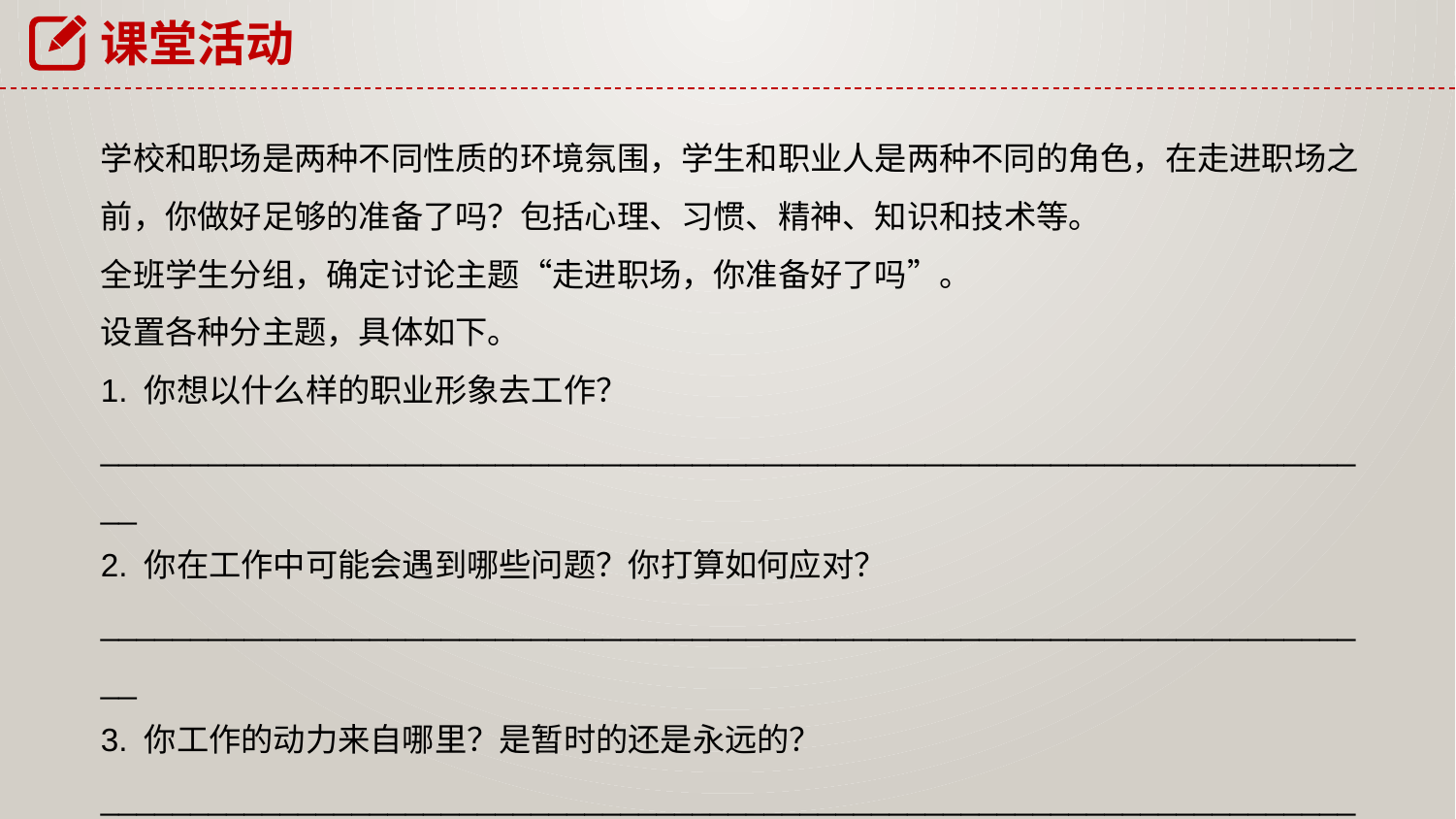

课堂活动

学校和职场是两种不同性质的环境氛围，学生和职业人是两种不同的角色，在走进职场之前，你做好足够的准备了吗？包括心理、习惯、精神、知识和技术等。
全班学生分组，确定讨论主题“走进职场，你准备好了吗”。
设置各种分主题，具体如下。
1. 你想以什么样的职业形象去工作？
________________________________________________________________________
2. 你在工作中可能会遇到哪些问题？你打算如何应对？
________________________________________________________________________
3. 你工作的动力来自哪里？是暂时的还是永远的？
________________________________________________________________________
4. 作为应届毕业生，你觉得应该如何适应职场？
________________________________________________________________________

48